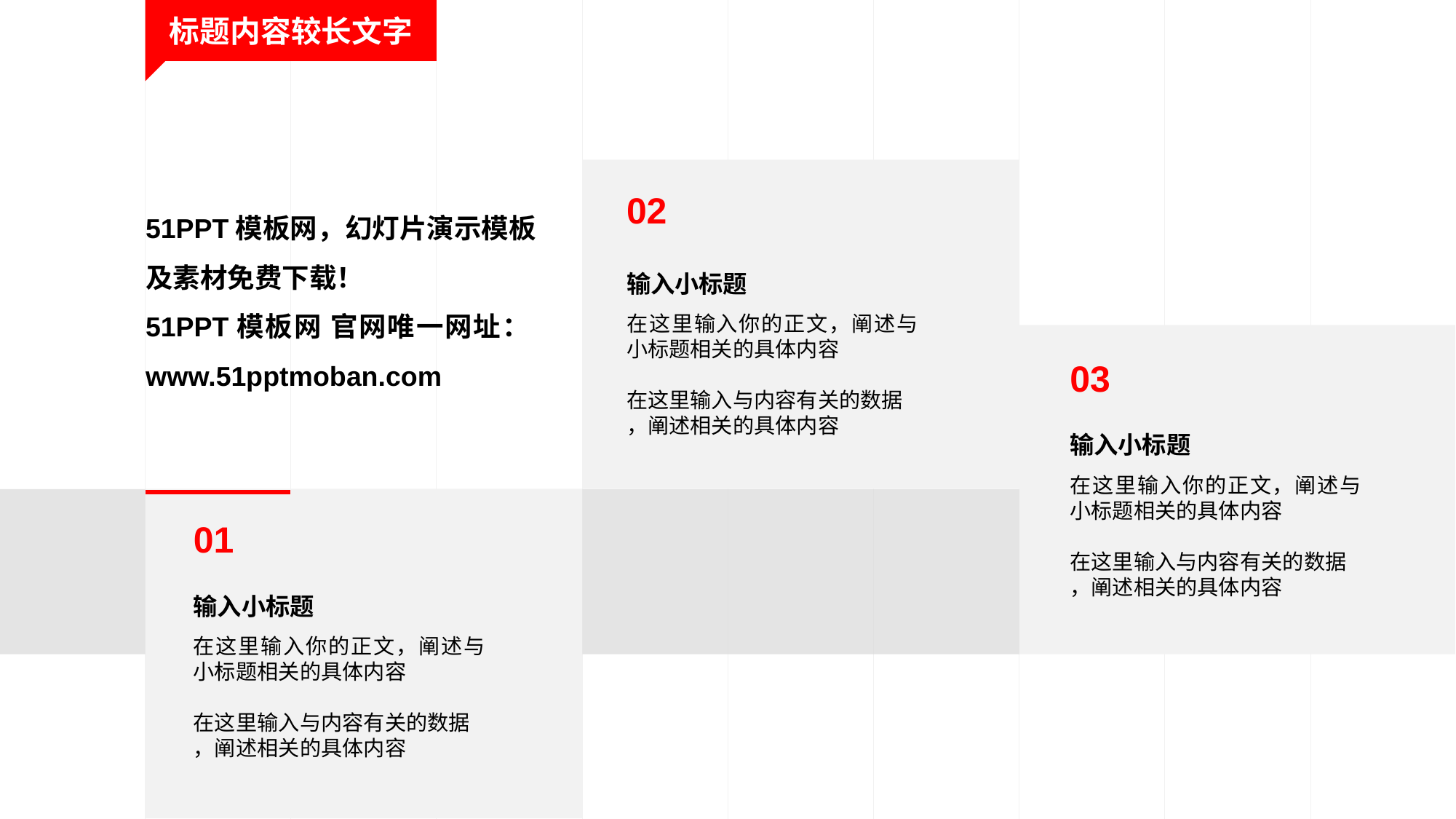

标题内容较长文字

02
输入小标题
在这里输入你的正文，阐述与小标题相关的具体内容

在这里输入与内容有关的数据
，阐述相关的具体内容
51PPT模板网，幻灯片演示模板及素材免费下载！
51PPT模板网 官网唯一网址：www.51pptmoban.com

03
输入小标题
在这里输入你的正文，阐述与小标题相关的具体内容

在这里输入与内容有关的数据
，阐述相关的具体内容

01
输入小标题
在这里输入你的正文，阐述与小标题相关的具体内容

在这里输入与内容有关的数据
，阐述相关的具体内容